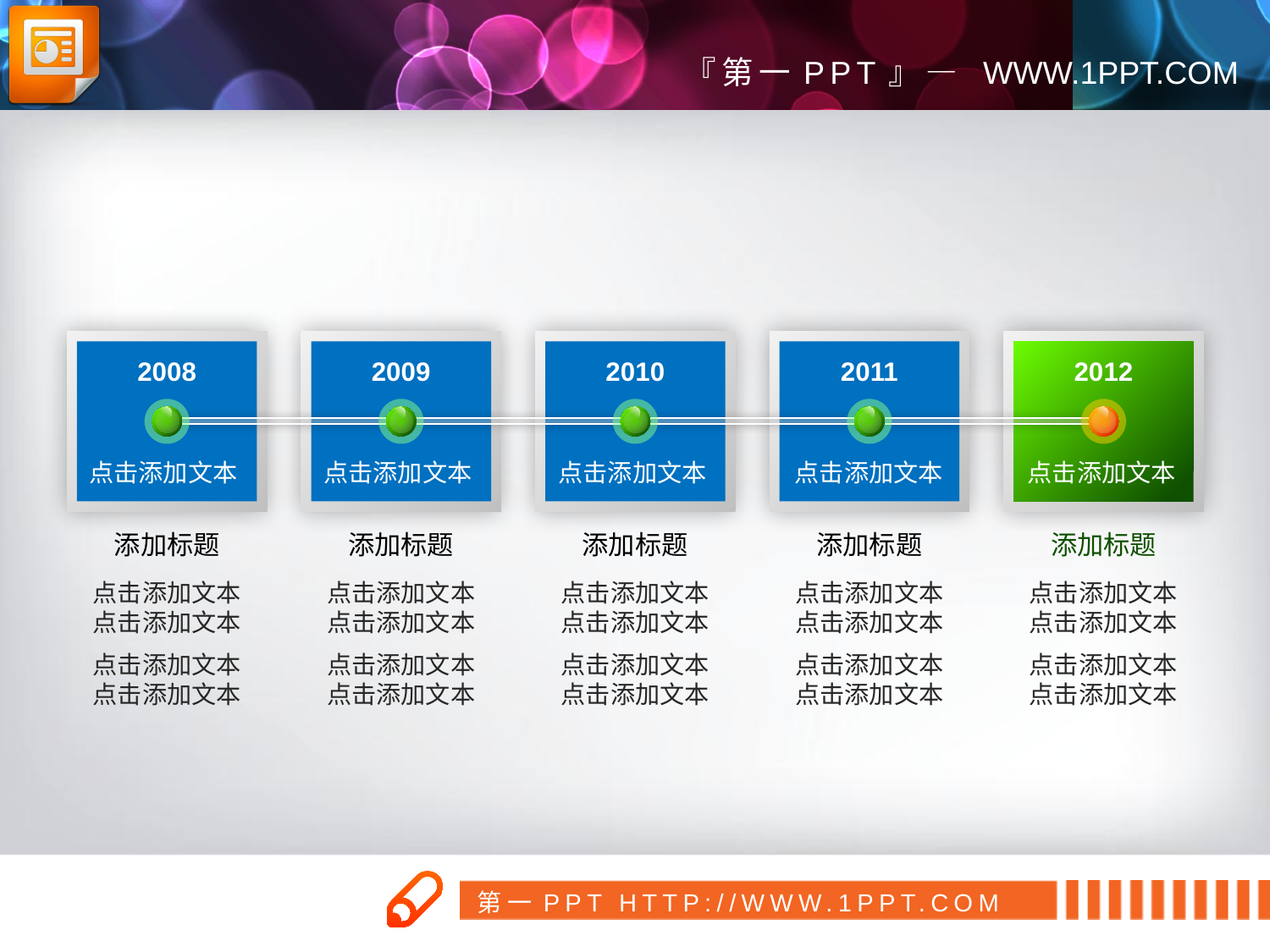

2008
2009
2010
2011
2012

点击添加文本
点击添加文本
点击添加文本
点击添加文本
点击添加文本
添加标题
添加标题
添加标题
添加标题
添加标题
点击添加文本
点击添加文本
点击添加文本
点击添加文本
点击添加文本
点击添加文本
点击添加文本
点击添加文本
点击添加文本
点击添加文本
点击添加文本
点击添加文本
点击添加文本
点击添加文本
点击添加文本
点击添加文本
点击添加文本
点击添加文本
点击添加文本
点击添加文本
第一PPT模板网
www.1ppt.com/tubiao